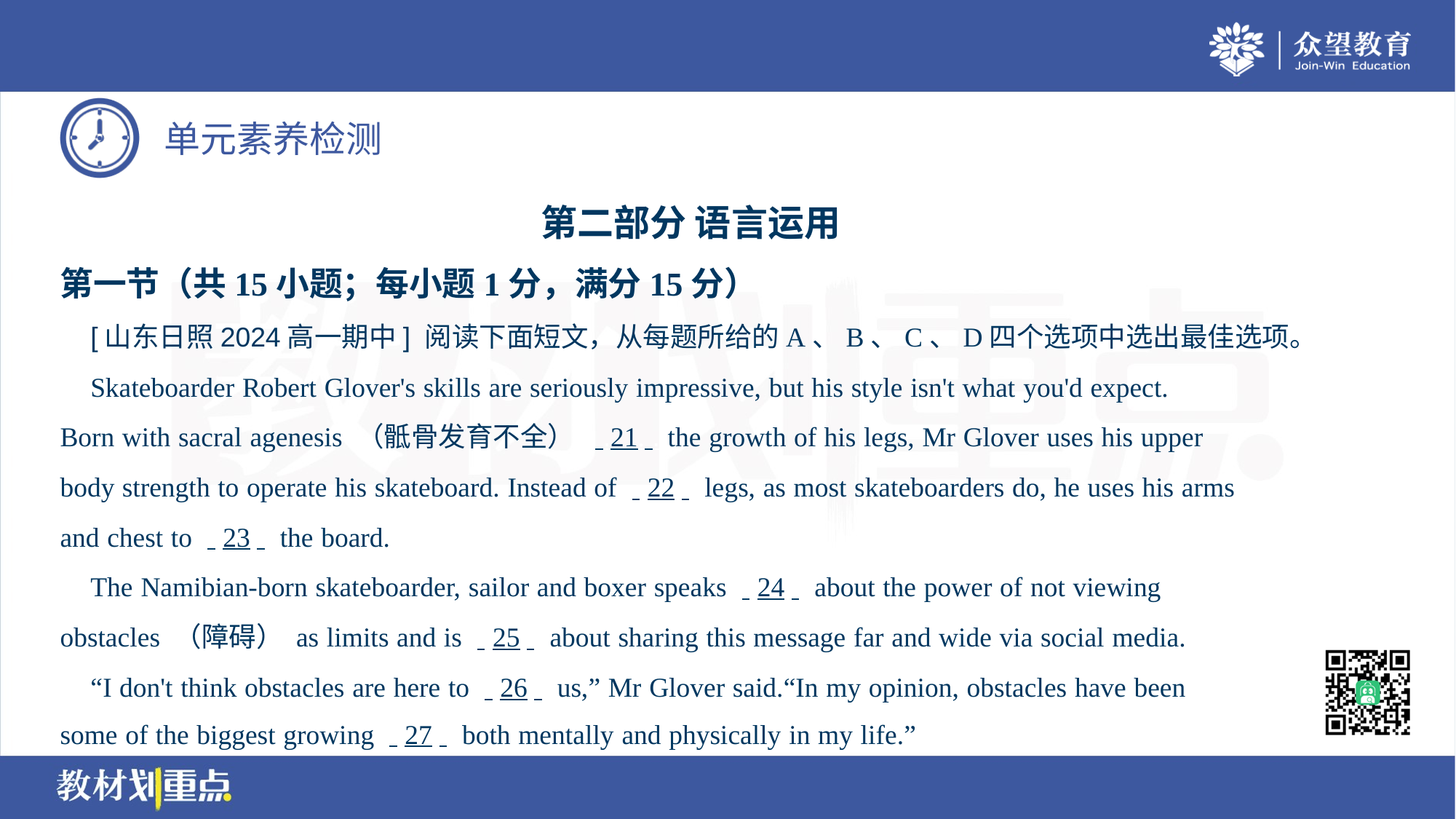

第二部分 语言运用
第一节（共15小题；每小题1分，满分15分）
    [山东日照2024高一期中] 阅读下面短文，从每题所给的A、B、C、D四个选项中选出最佳选项。
    Skateboarder Robert Glover's skills are seriously impressive, but his style isn't what you'd expect.
Born with sacral agenesis （骶骨发育不全） . .21. . the growth of his legs, Mr Glover uses his upper
body strength to operate his skateboard. Instead of . .22. . legs, as most skateboarders do, he uses his arms
and chest to . .23. . the board.
    The Namibian-born skateboarder, sailor and boxer speaks . .24. . about the power of not viewing
obstacles （障碍） as limits and is . .25. . about sharing this message far and wide via social media.
    “I don't think obstacles are here to . .26. . us,” Mr Glover said.“In my opinion, obstacles have been
some of the biggest growing . .27. . both mentally and physically in my life.”